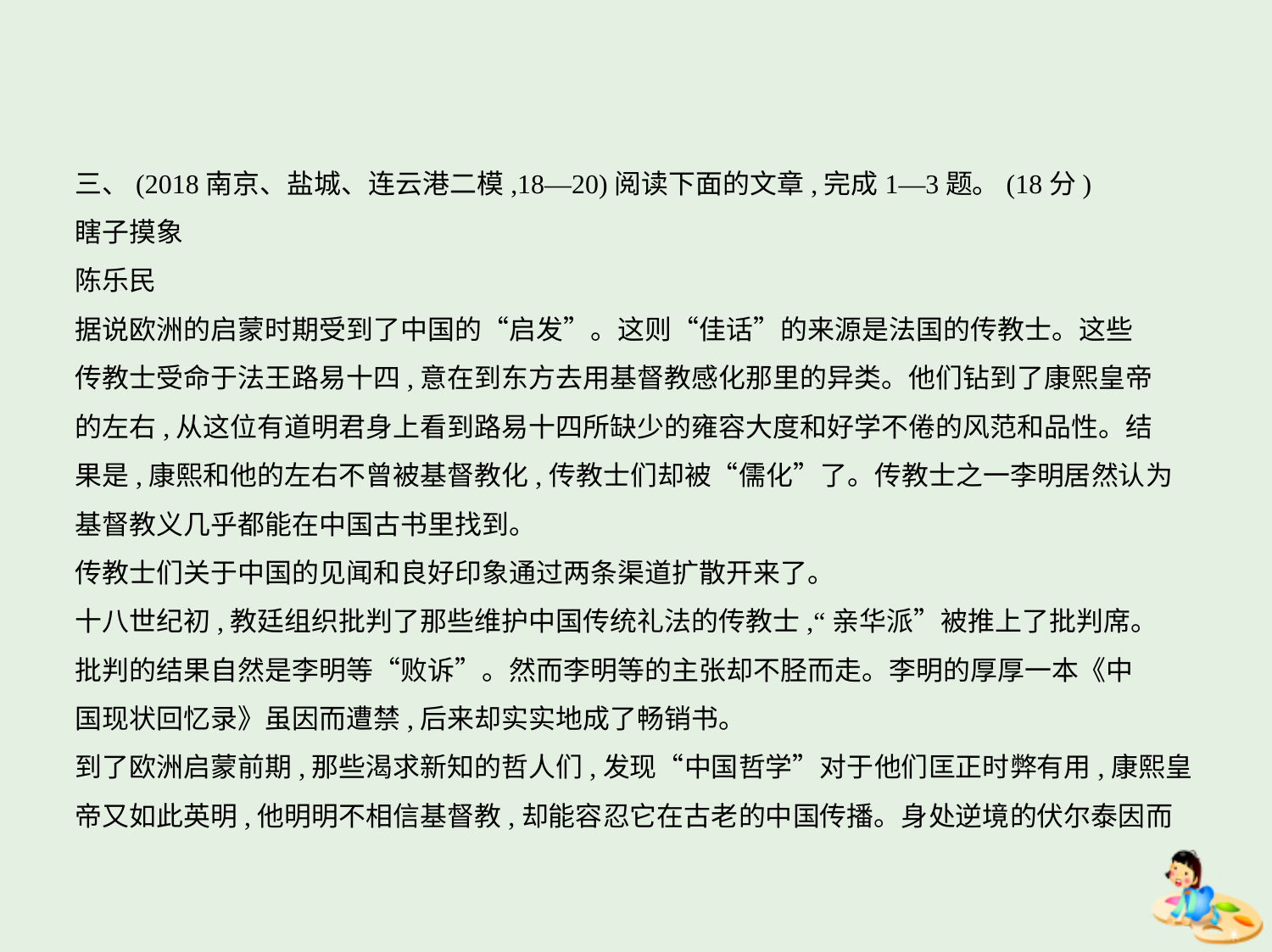

三、(2018南京、盐城、连云港二模,18—20)阅读下面的文章,完成1—3题。(18分)
瞎子摸象
陈乐民
据说欧洲的启蒙时期受到了中国的“启发”。这则“佳话”的来源是法国的传教士。这些
传教士受命于法王路易十四,意在到东方去用基督教感化那里的异类。他们钻到了康熙皇帝
的左右,从这位有道明君身上看到路易十四所缺少的雍容大度和好学不倦的风范和品性。结
果是,康熙和他的左右不曾被基督教化,传教士们却被“儒化”了。传教士之一李明居然认为
基督教义几乎都能在中国古书里找到。
传教士们关于中国的见闻和良好印象通过两条渠道扩散开来了。
十八世纪初,教廷组织批判了那些维护中国传统礼法的传教士,“亲华派”被推上了批判席。
批判的结果自然是李明等“败诉”。然而李明等的主张却不胫而走。李明的厚厚一本《中
国现状回忆录》虽因而遭禁,后来却实实地成了畅销书。
到了欧洲启蒙前期,那些渴求新知的哲人们,发现“中国哲学”对于他们匡正时弊有用,康熙皇
帝又如此英明,他明明不相信基督教,却能容忍它在古老的中国传播。身处逆境的伏尔泰因而